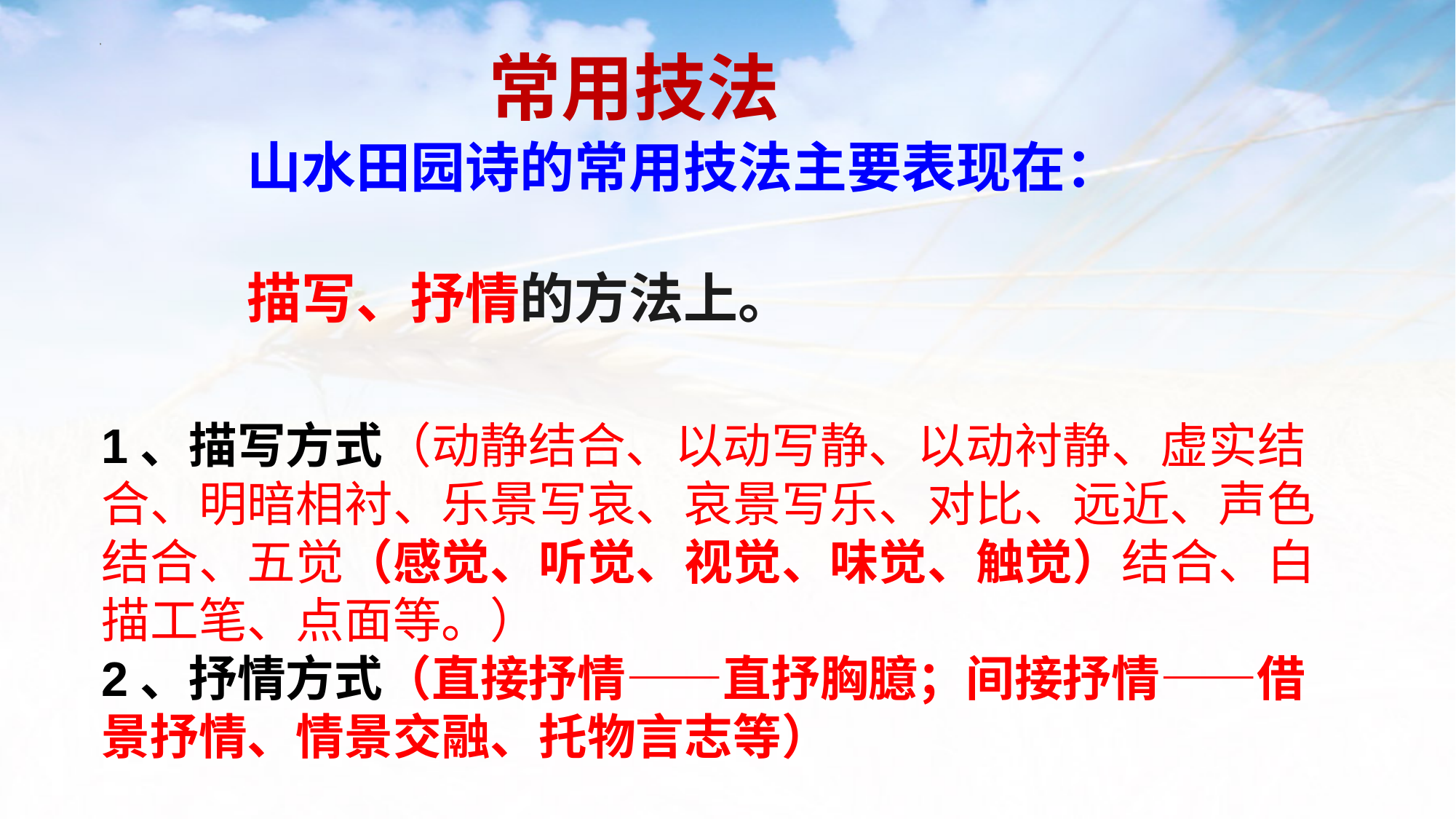

常用技法
山水田园诗的常用技法主要表现在：

描写、抒情的方法上。

1、描写方式（动静结合、以动写静、以动衬静、虚实结合、明暗相衬、乐景写哀、哀景写乐、对比、远近、声色结合、五觉（感觉、听觉、视觉、味觉、触觉）结合、白描工笔、点面等。）
2、抒情方式（直接抒情——直抒胸臆；间接抒情——借景抒情、情景交融、托物言志等）